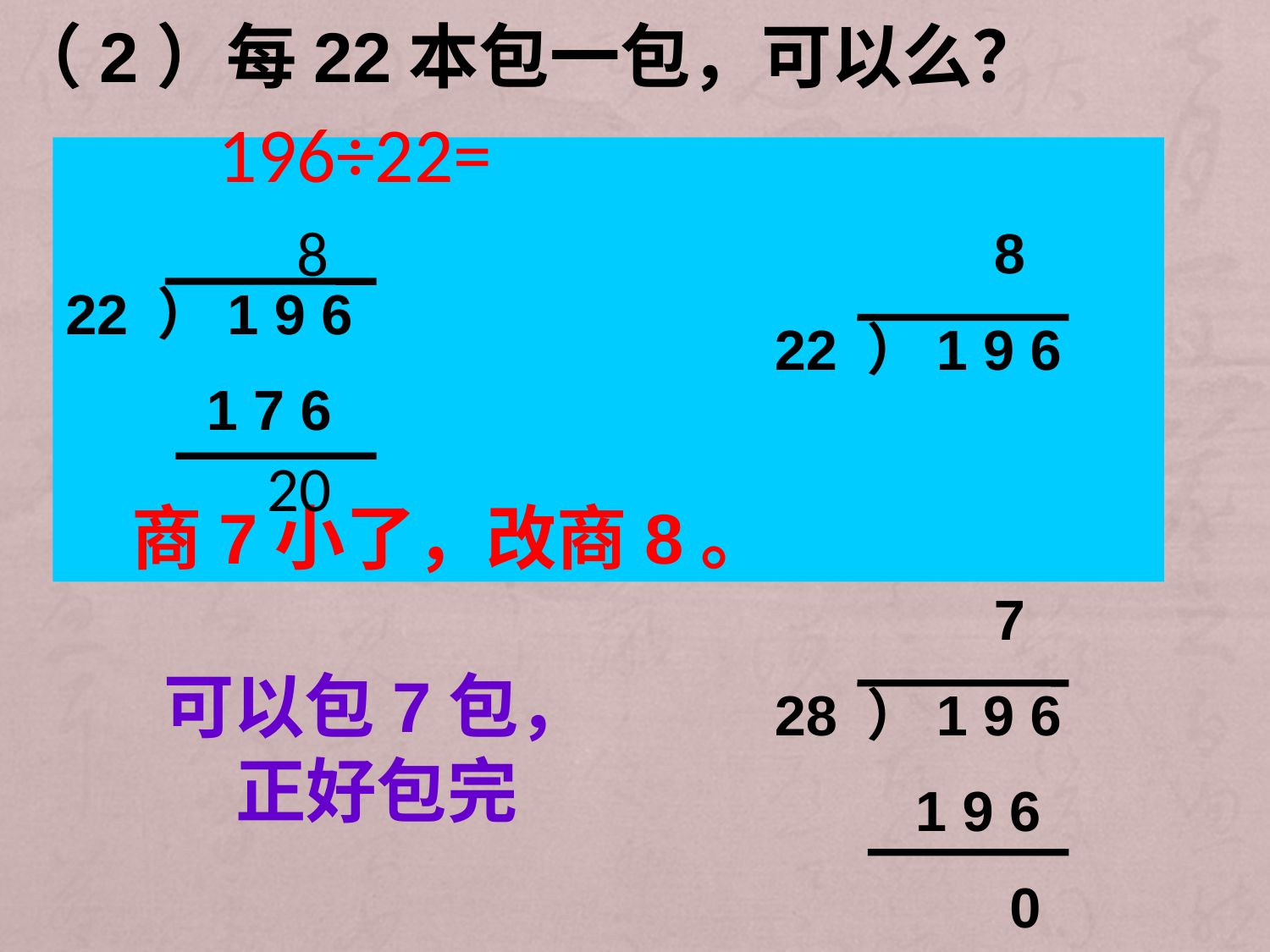

（2）每22本包一包，可以么？
196÷22=
22 ）1 9 6
         1 7 6

              8
22 ）1 9 6

8
              8
22 ）1 9 6

20

商7小了，改商8。
              7
28 ）1 9 6
         1 9 6
               0
可以包7包，
正好包完